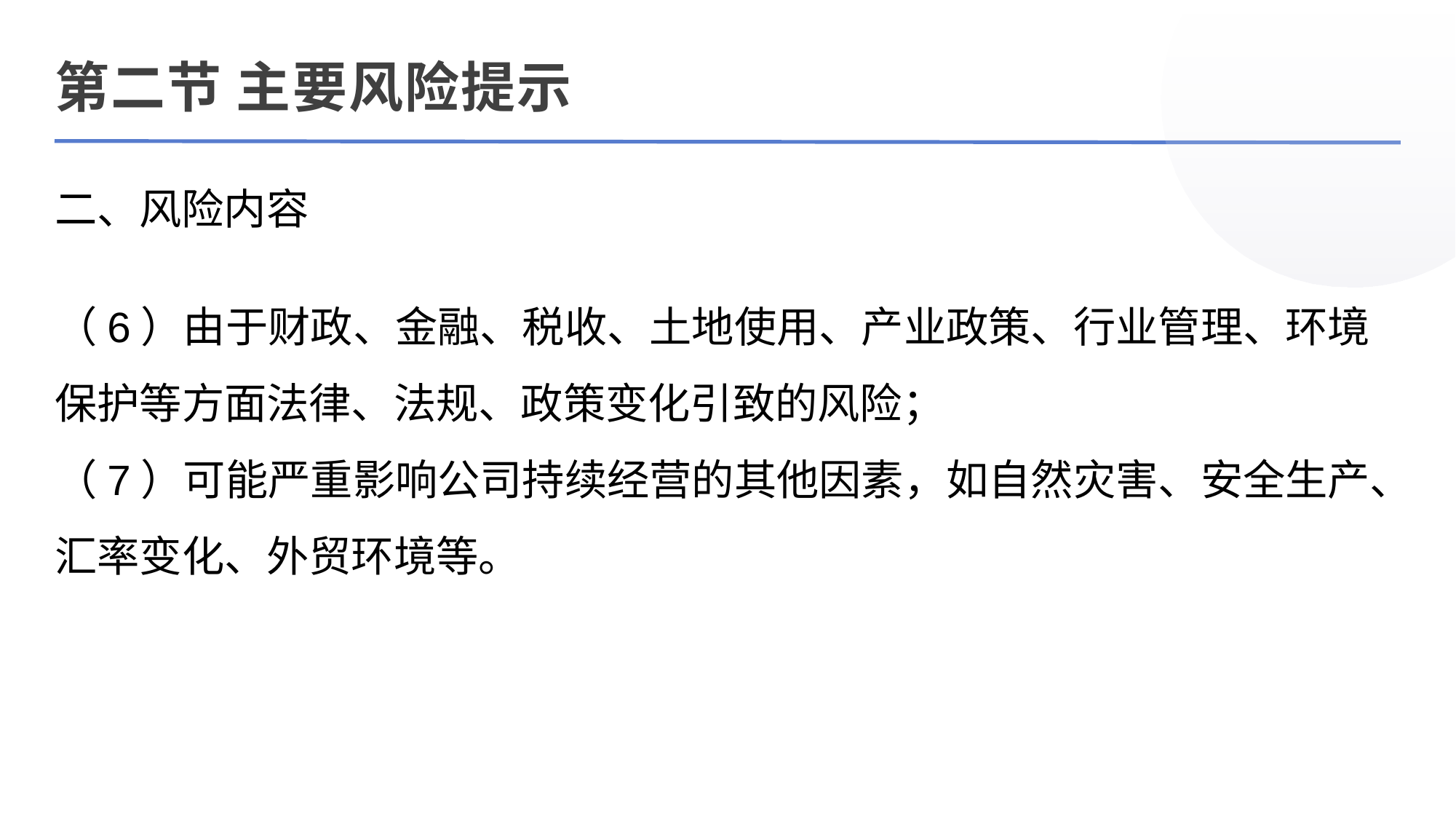

第二节 主要风险提示
二、风险内容
（6）由于财政、金融、税收、土地使用、产业政策、行业管理、环境保护等方面法律、法规、政策变化引致的风险；
（7）可能严重影响公司持续经营的其他因素，如自然灾害、安全生产、汇率变化、外贸环境等。
13